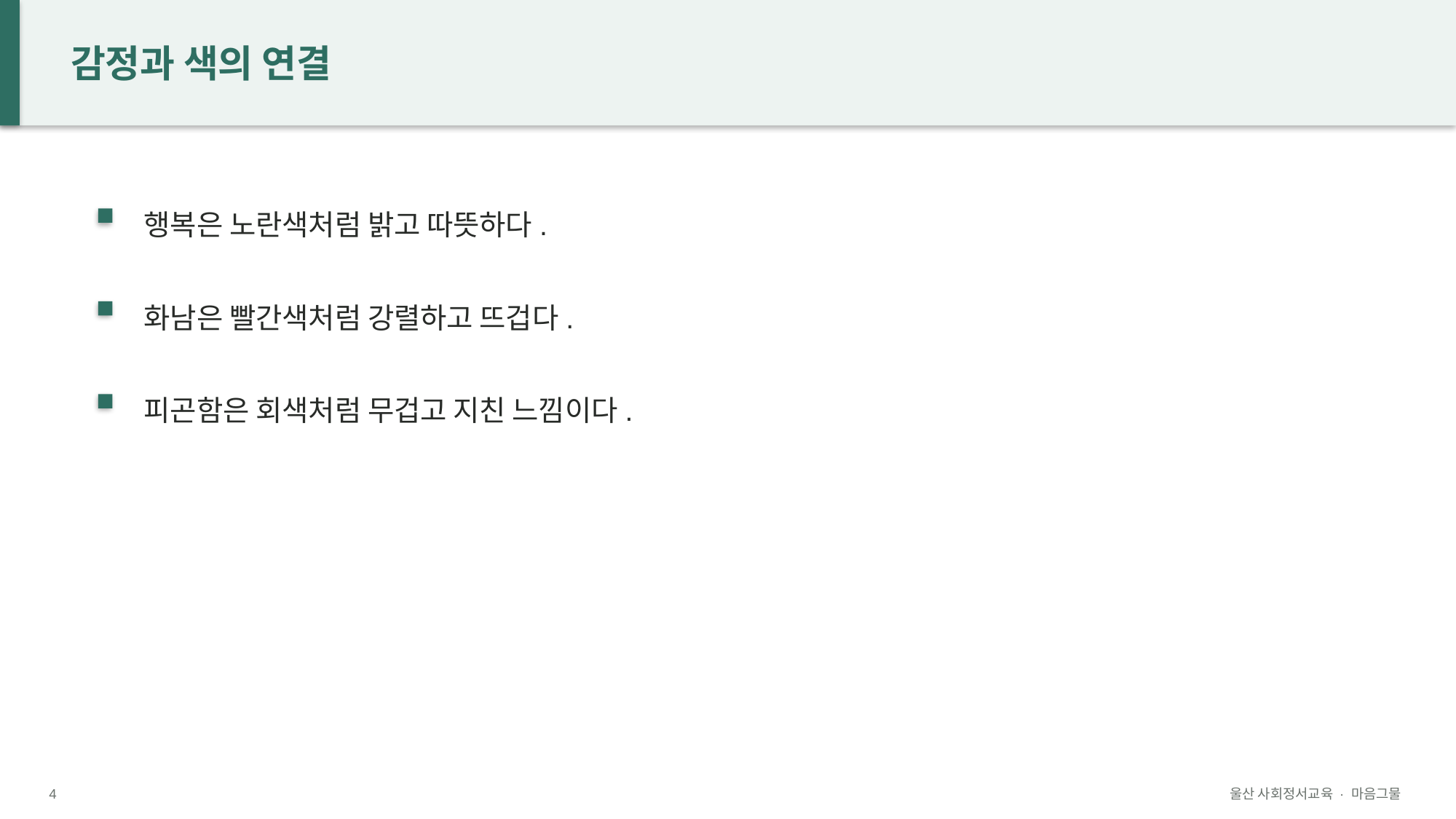

감정과 색의 연결
행복은 노란색처럼 밝고 따뜻하다.

화남은 빨간색처럼 강렬하고 뜨겁다.

피곤함은 회색처럼 무겁고 지친 느낌이다.

4
울산 사회정서교육 · 마음그물